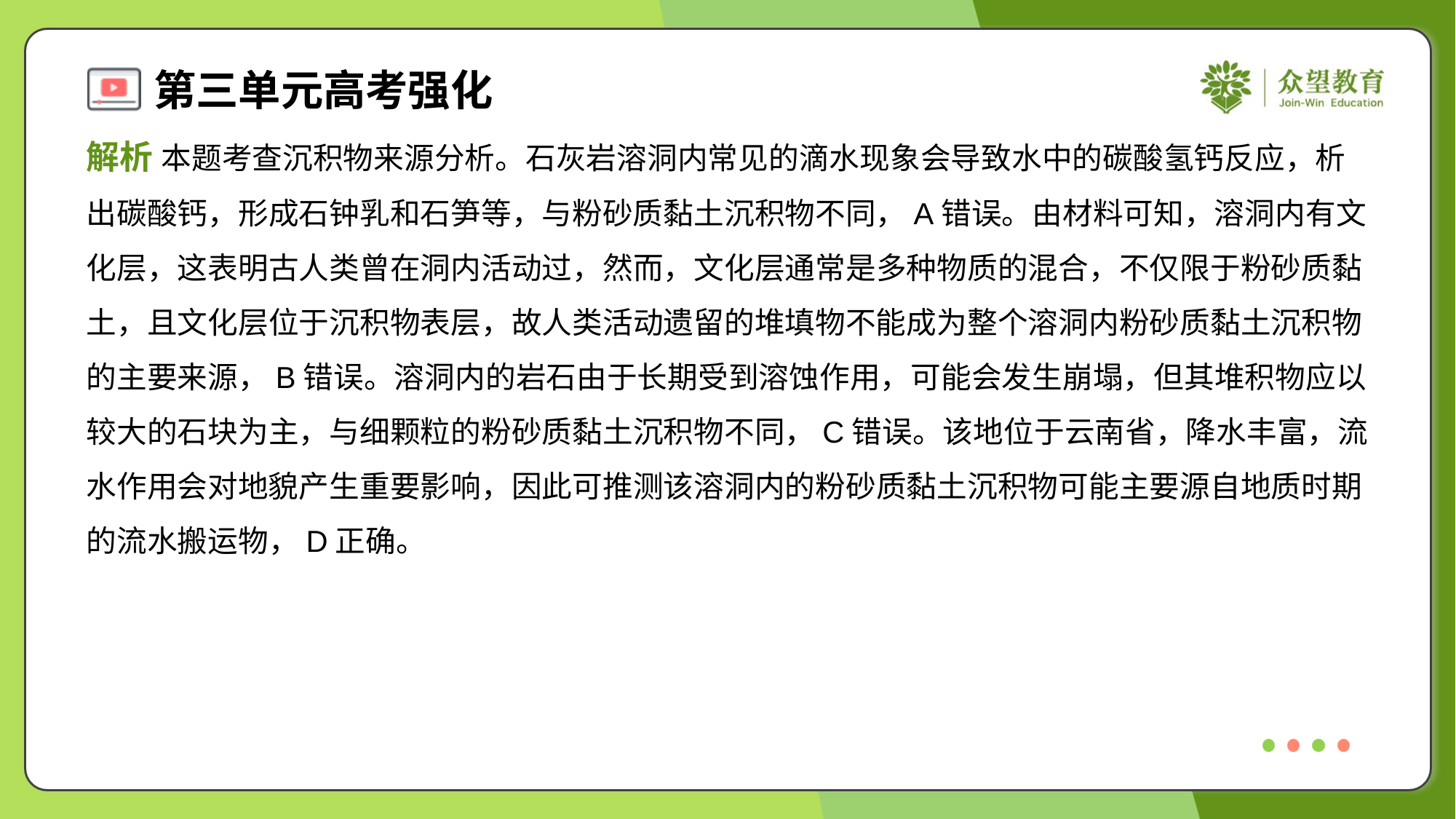

解析 本题考查沉积物来源分析。石灰岩溶洞内常见的滴水现象会导致水中的碳酸氢钙反应，析
出碳酸钙，形成石钟乳和石笋等，与粉砂质黏土沉积物不同，A错误。由材料可知，溶洞内有文
化层，这表明古人类曾在洞内活动过，然而，文化层通常是多种物质的混合，不仅限于粉砂质黏
土，且文化层位于沉积物表层，故人类活动遗留的堆填物不能成为整个溶洞内粉砂质黏土沉积物
的主要来源，B错误。溶洞内的岩石由于长期受到溶蚀作用，可能会发生崩塌，但其堆积物应以
较大的石块为主，与细颗粒的粉砂质黏土沉积物不同，C错误。该地位于云南省，降水丰富，流
水作用会对地貌产生重要影响，因此可推测该溶洞内的粉砂质黏土沉积物可能主要源自地质时期
的流水搬运物，D正确。